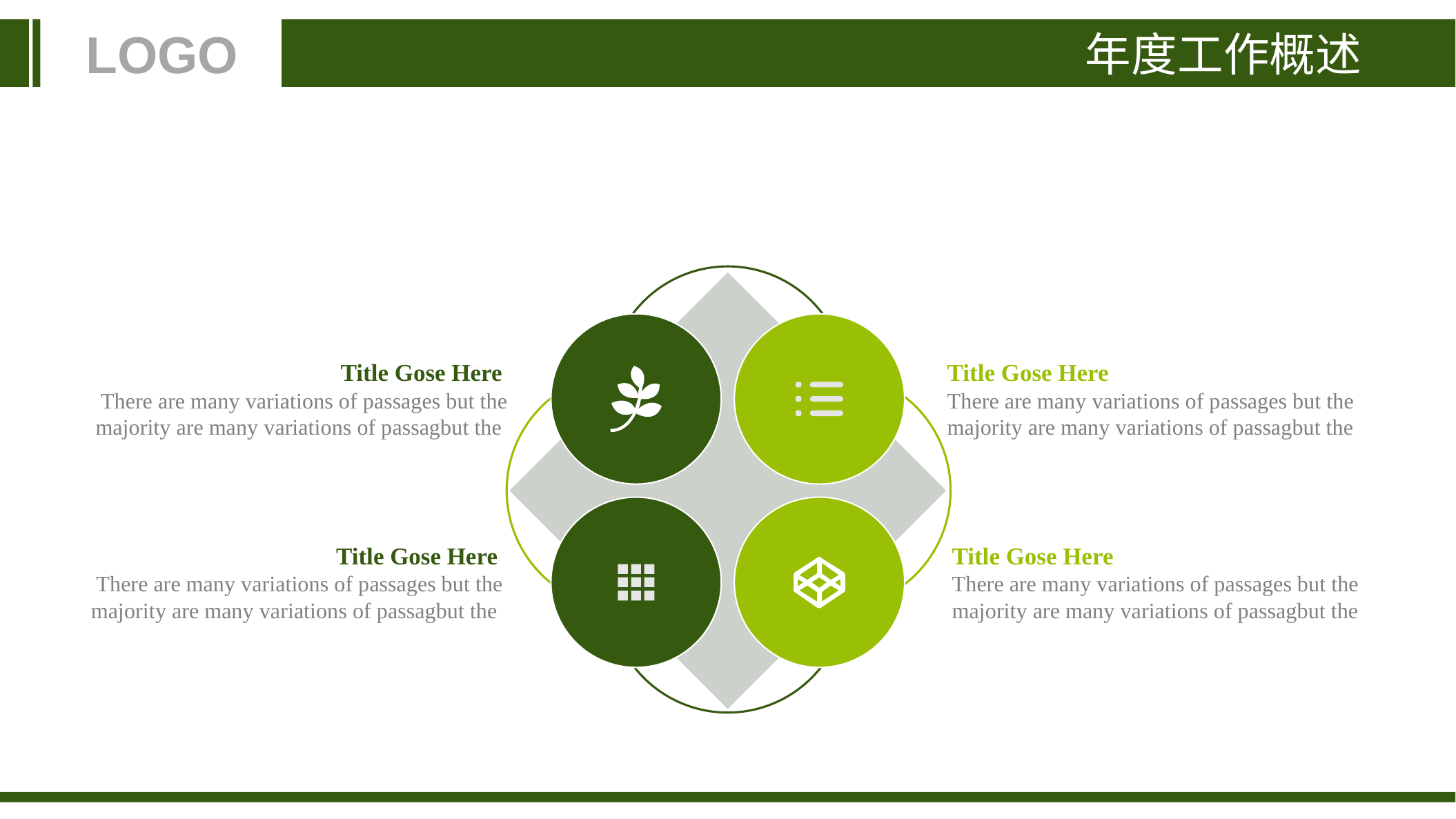

年度工作概述
LOGO

Title Gose Here
There are many variations of passages but the majority are many variations of passagbut the
Title Gose Here
There are many variations of passages but the majority are many variations of passagbut the

Title Gose Here
There are many variations of passages but the majority are many variations of passagbut the
Title Gose Here
There are many variations of passages but the majority are many variations of passagbut the